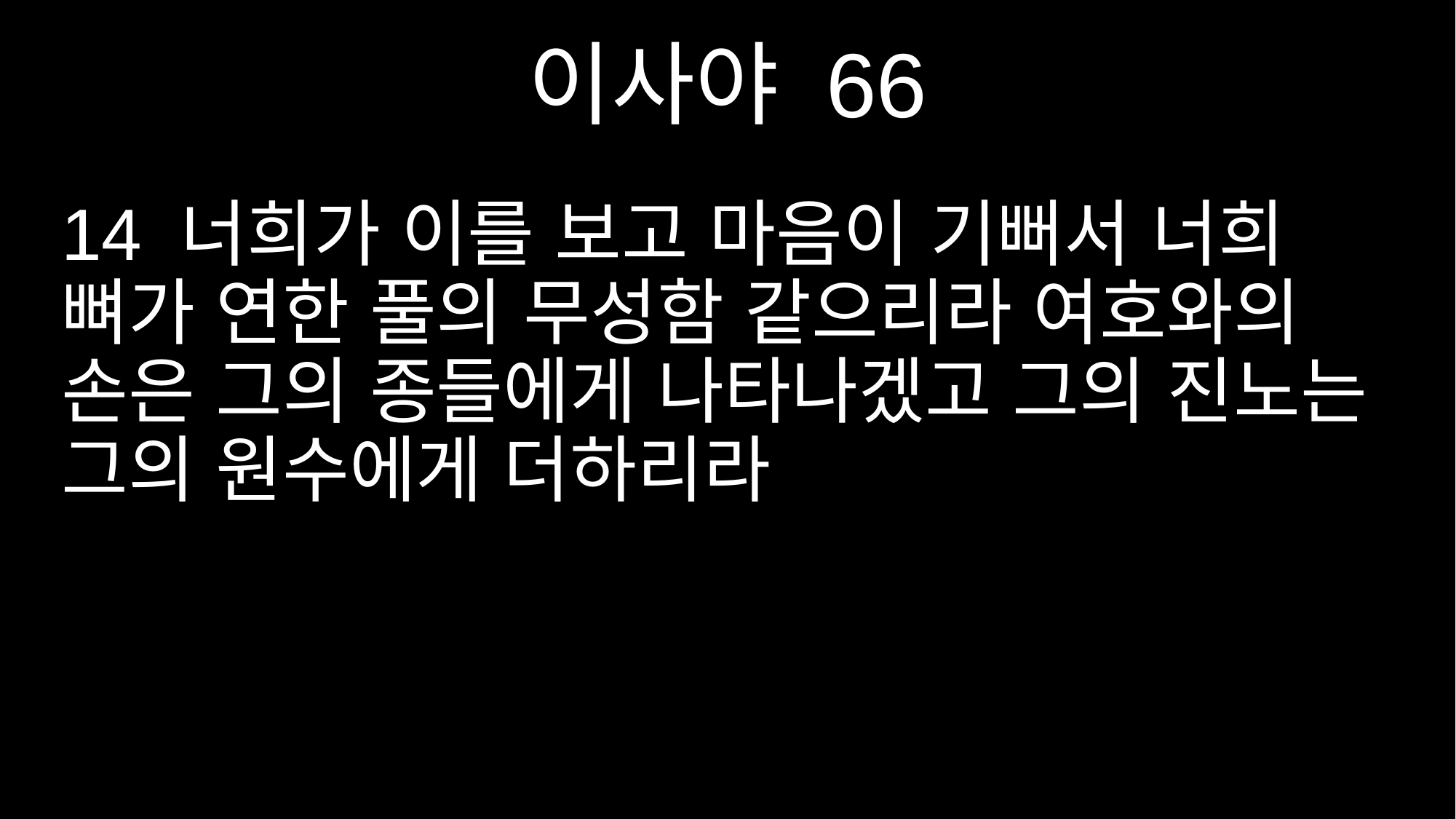

이사야 66
14 너희가 이를 보고 마음이 기뻐서 너희 뼈가 연한 풀의 무성함 같으리라 여호와의 손은 그의 종들에게 나타나겠고 그의 진노는 그의 원수에게 더하리라